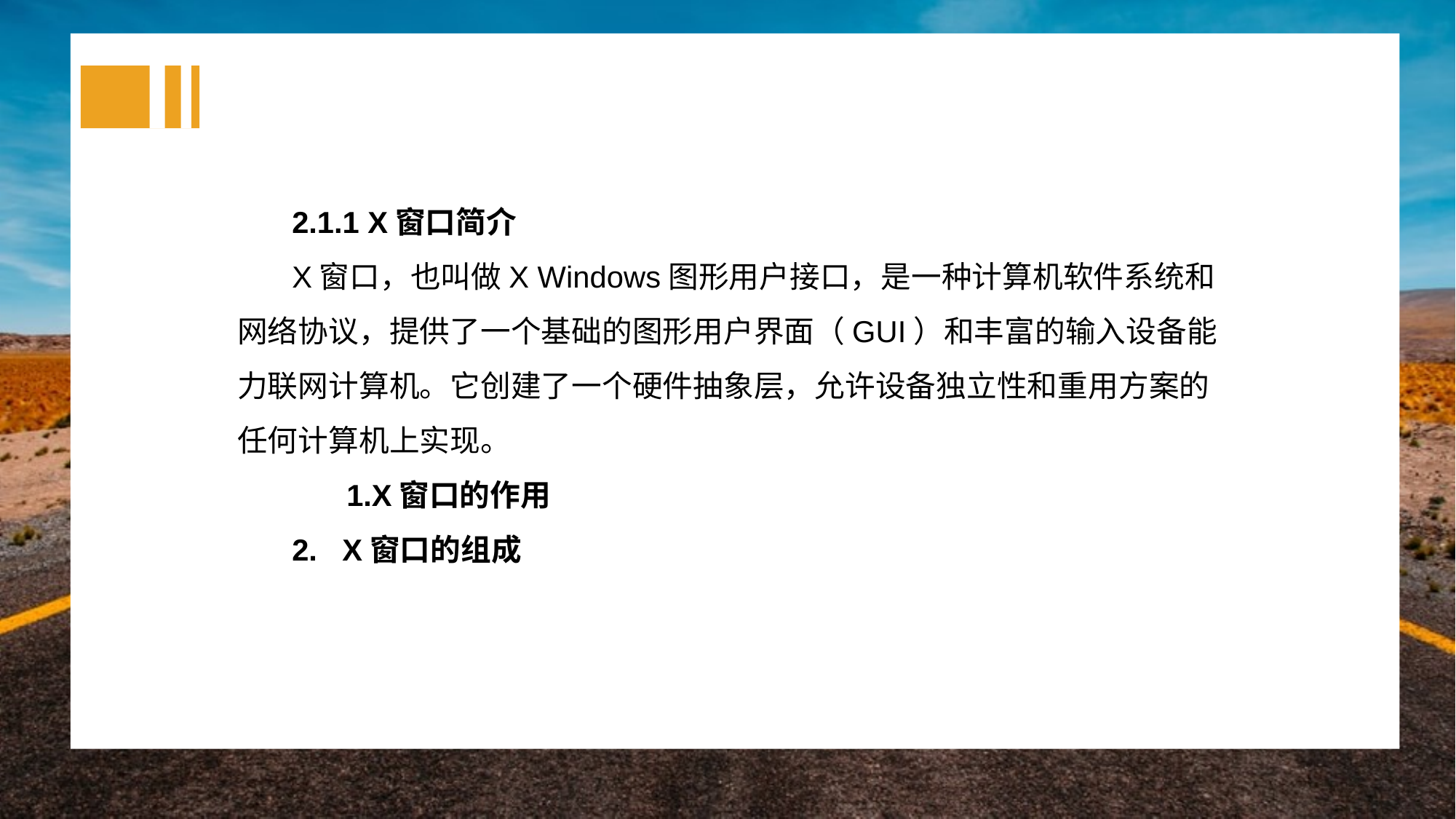

2.1.1 X窗口简介
X窗口，也叫做X Windows图形用户接口，是一种计算机软件系统和网络协议，提供了一个基础的图形用户界面（GUI）和丰富的输入设备能力联网计算机。它创建了一个硬件抽象层，允许设备独立性和重用方案的任何计算机上实现。
X窗口的作用
2.   X窗口的组成